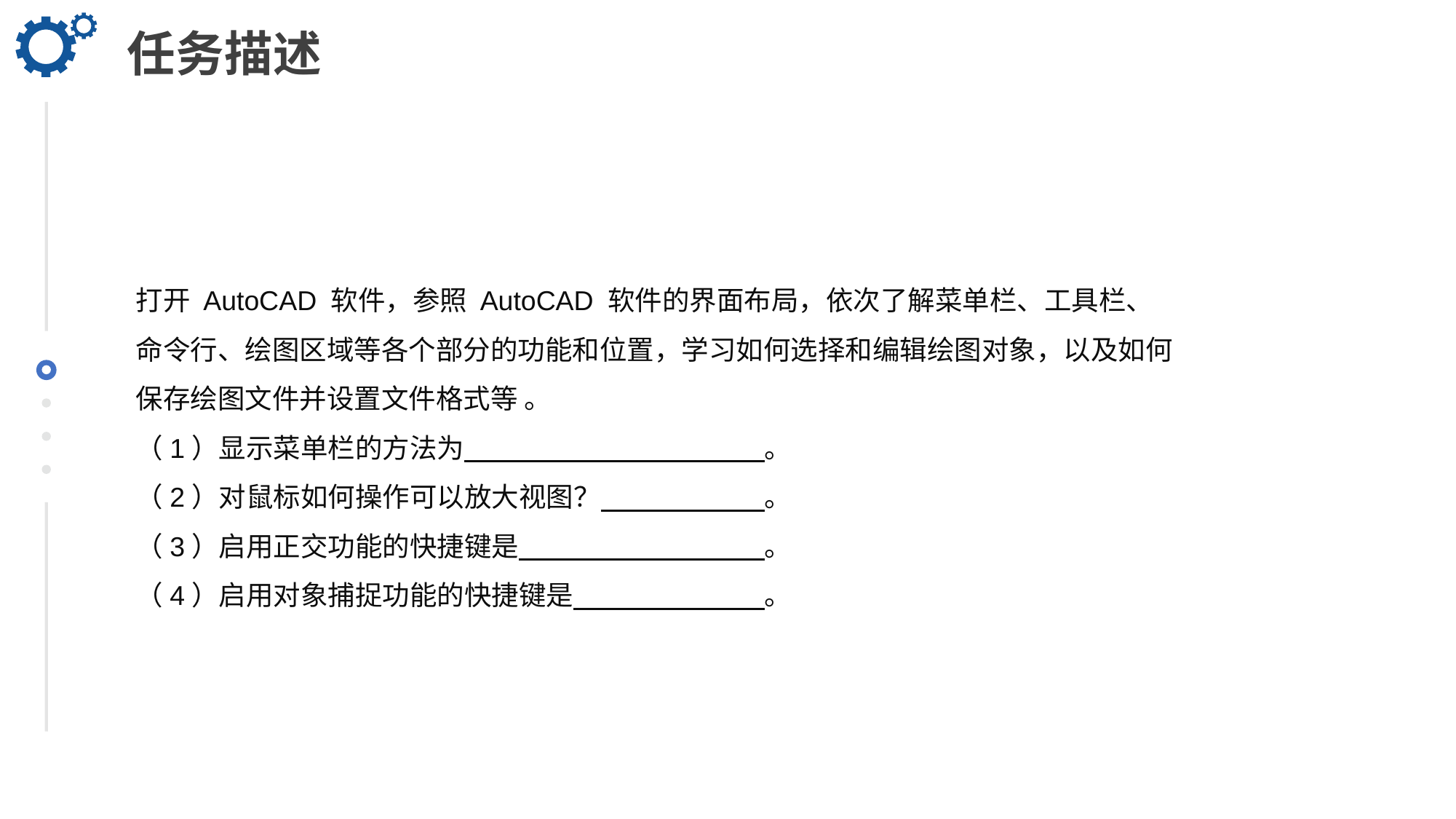

任务描述
打开 AutoCAD 软件，参照 AutoCAD 软件的界面布局，依次了解菜单栏、工具栏、
命令行、绘图区域等各个部分的功能和位置，学习如何选择和编辑绘图对象，以及如何
保存绘图文件并设置文件格式等 。
（1）显示菜单栏的方法为　　　　　　　　　　　。
（2）对鼠标如何操作可以放大视图？　　　　　　。
（3）启用正交功能的快捷键是　　　　　　　　　。
（4）启用对象捕捉功能的快捷键是　　　　　　　。
11